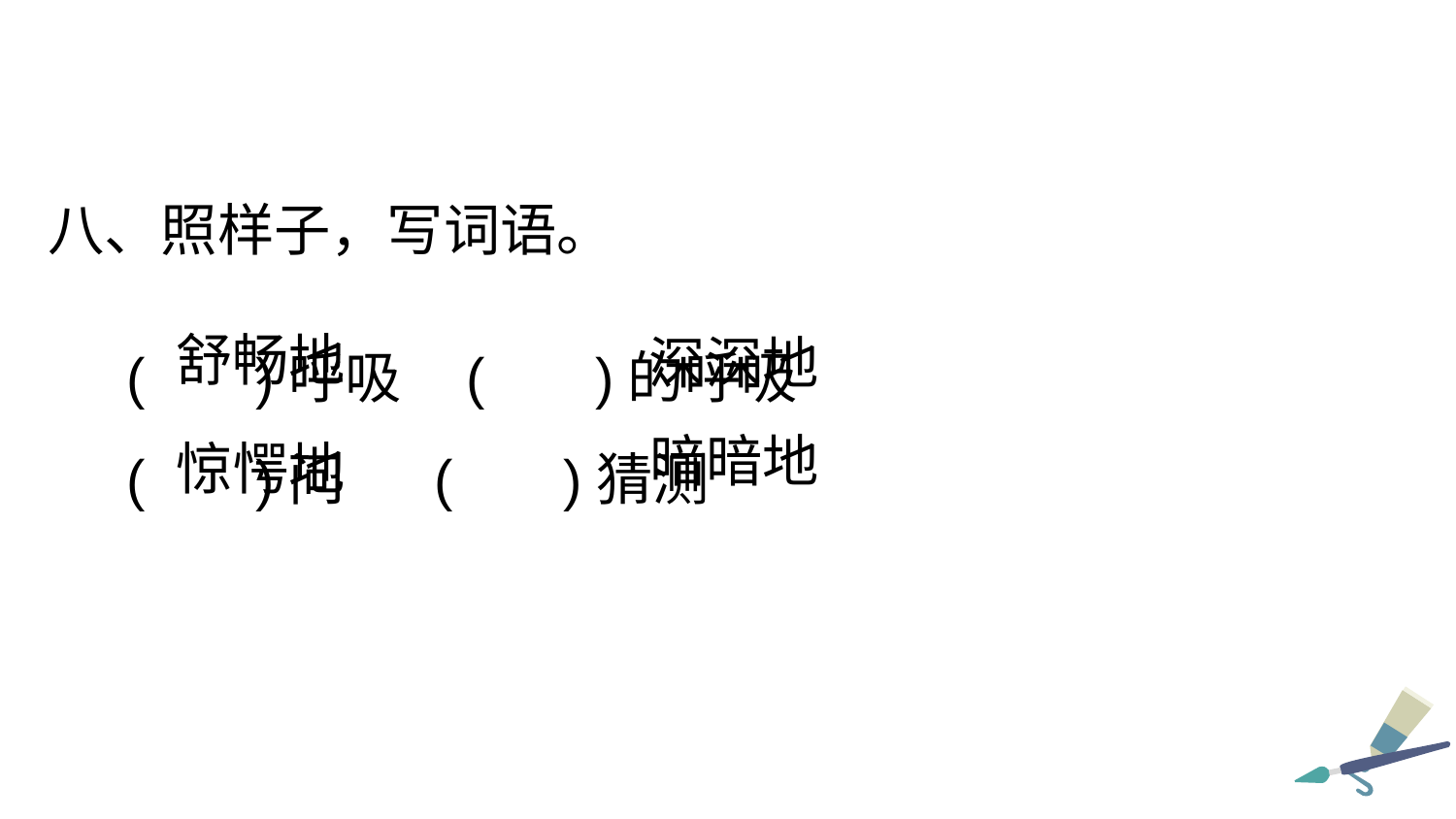

八、照样子，写词语。
(       )呼吸    (       )的呼吸
(       )问      (       )猜测
舒畅地
深深地
暗暗地
惊愕地